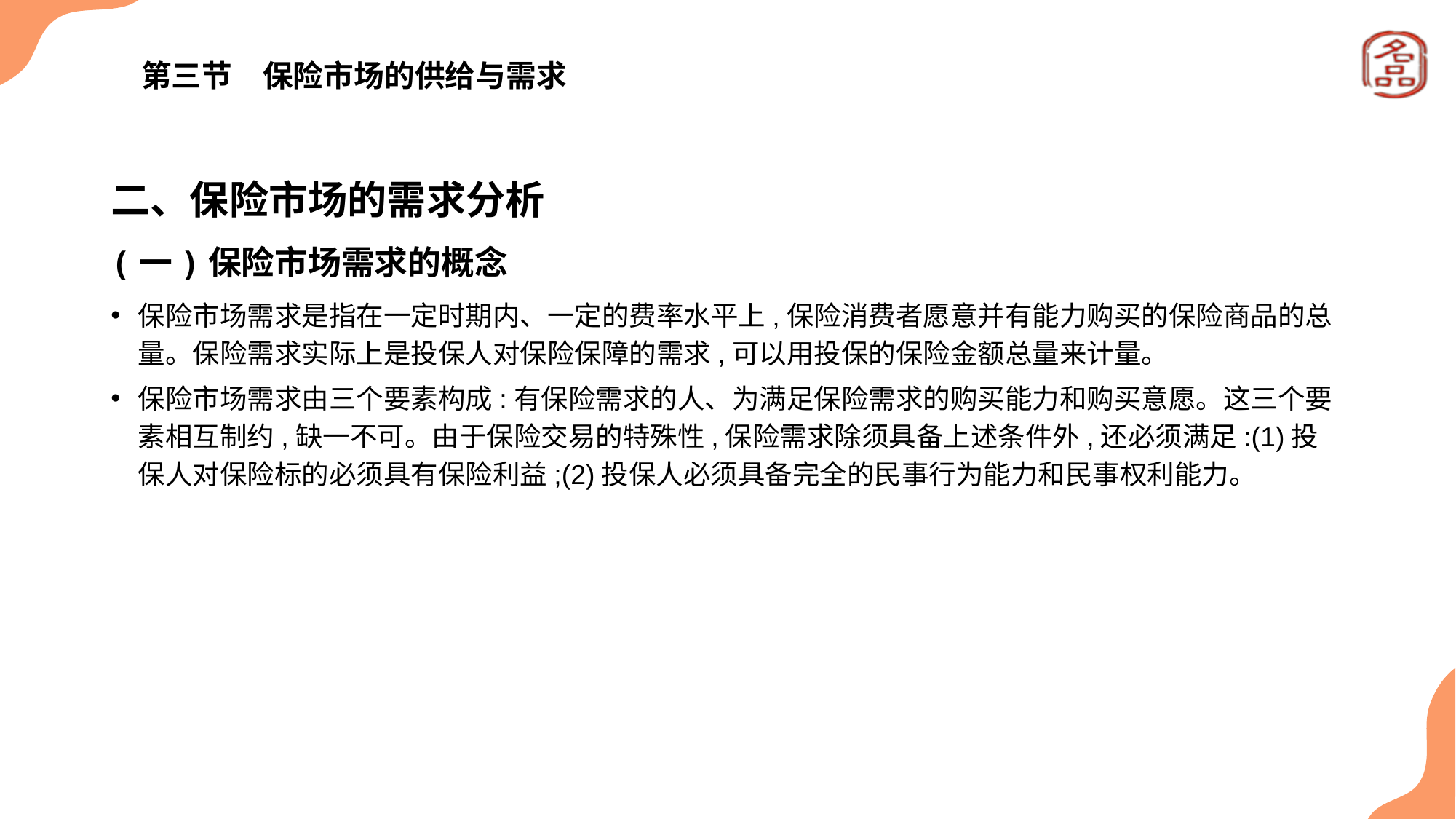

# 第三节　保险市场的供给与需求
二、保险市场的需求分析
(一)保险市场需求的概念
保险市场需求是指在一定时期内、一定的费率水平上,保险消费者愿意并有能力购买的保险商品的总量。保险需求实际上是投保人对保险保障的需求,可以用投保的保险金额总量来计量。
保险市场需求由三个要素构成:有保险需求的人、为满足保险需求的购买能力和购买意愿。这三个要素相互制约,缺一不可。由于保险交易的特殊性,保险需求除须具备上述条件外,还必须满足:(1)投保人对保险标的必须具有保险利益;(2)投保人必须具备完全的民事行为能力和民事权利能力。